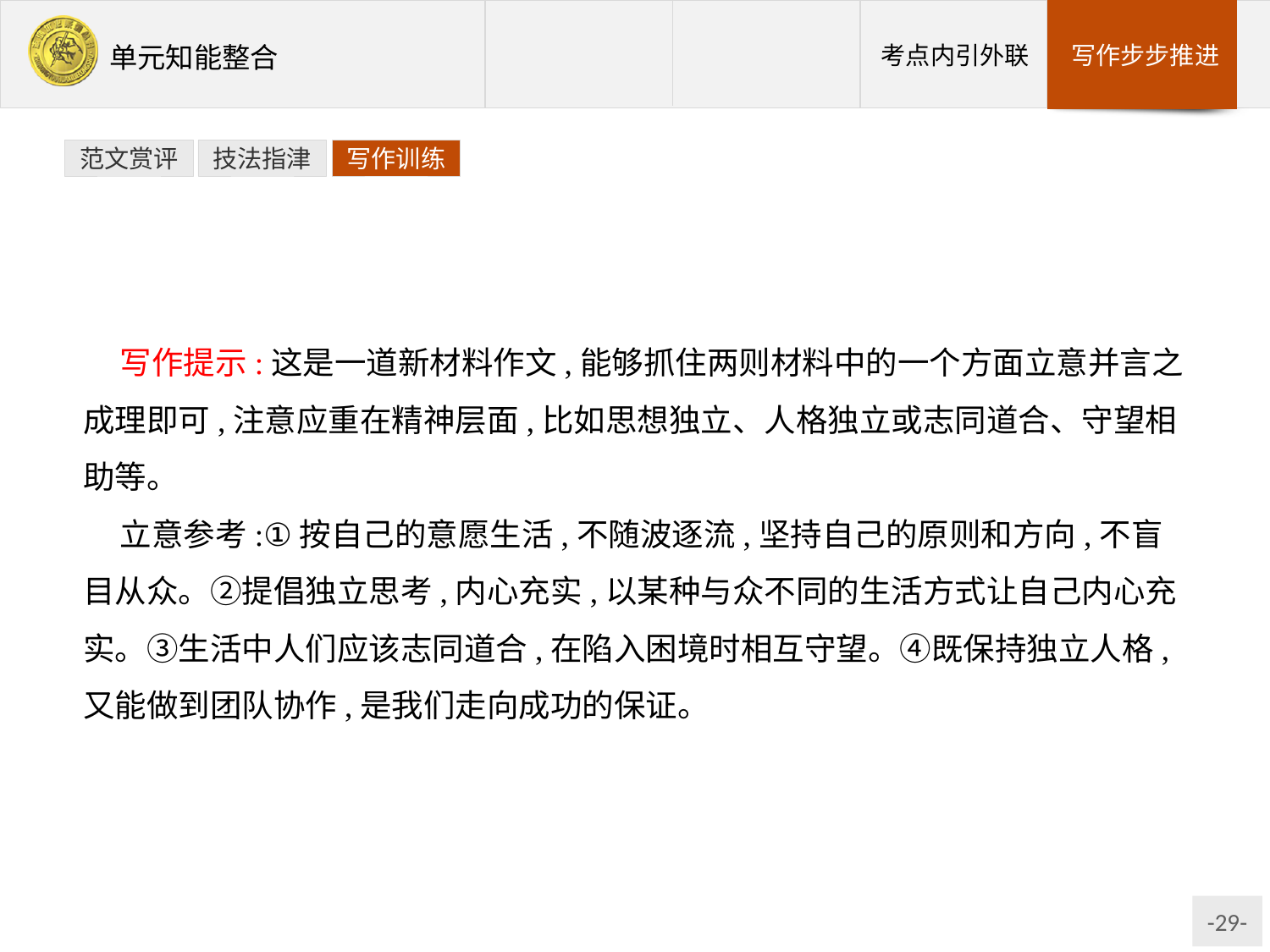

范文赏评
技法指津
写作训练
写作提示:这是一道新材料作文,能够抓住两则材料中的一个方面立意并言之成理即可,注意应重在精神层面,比如思想独立、人格独立或志同道合、守望相助等。
立意参考:①按自己的意愿生活,不随波逐流,坚持自己的原则和方向,不盲目从众。②提倡独立思考,内心充实,以某种与众不同的生活方式让自己内心充实。③生活中人们应该志同道合,在陷入困境时相互守望。④既保持独立人格,又能做到团队协作,是我们走向成功的保证。